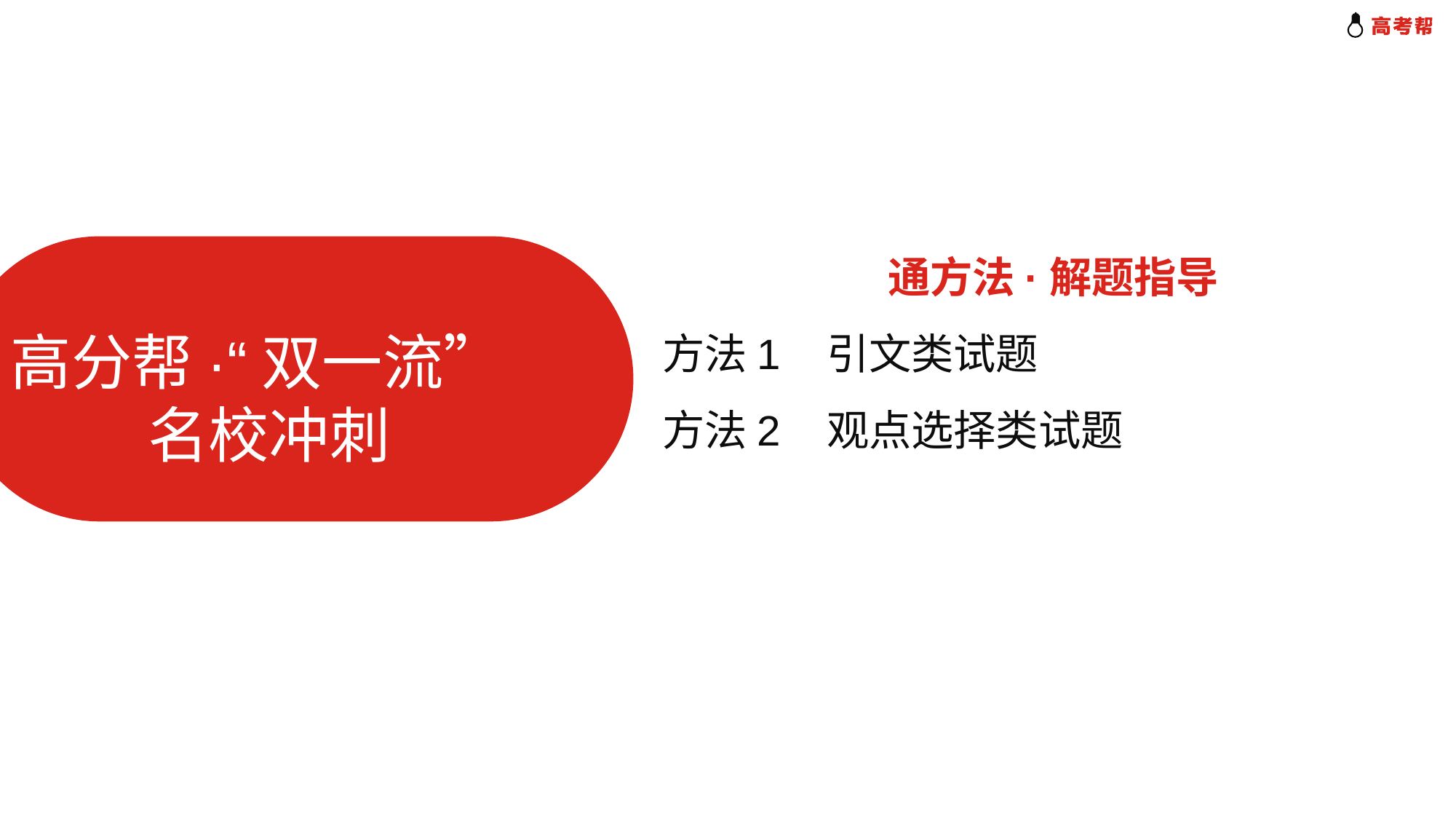

通方法·解题指导
方法1   引文类试题
方法2   观点选择类试题

高分帮·“双一流”
         名校冲刺